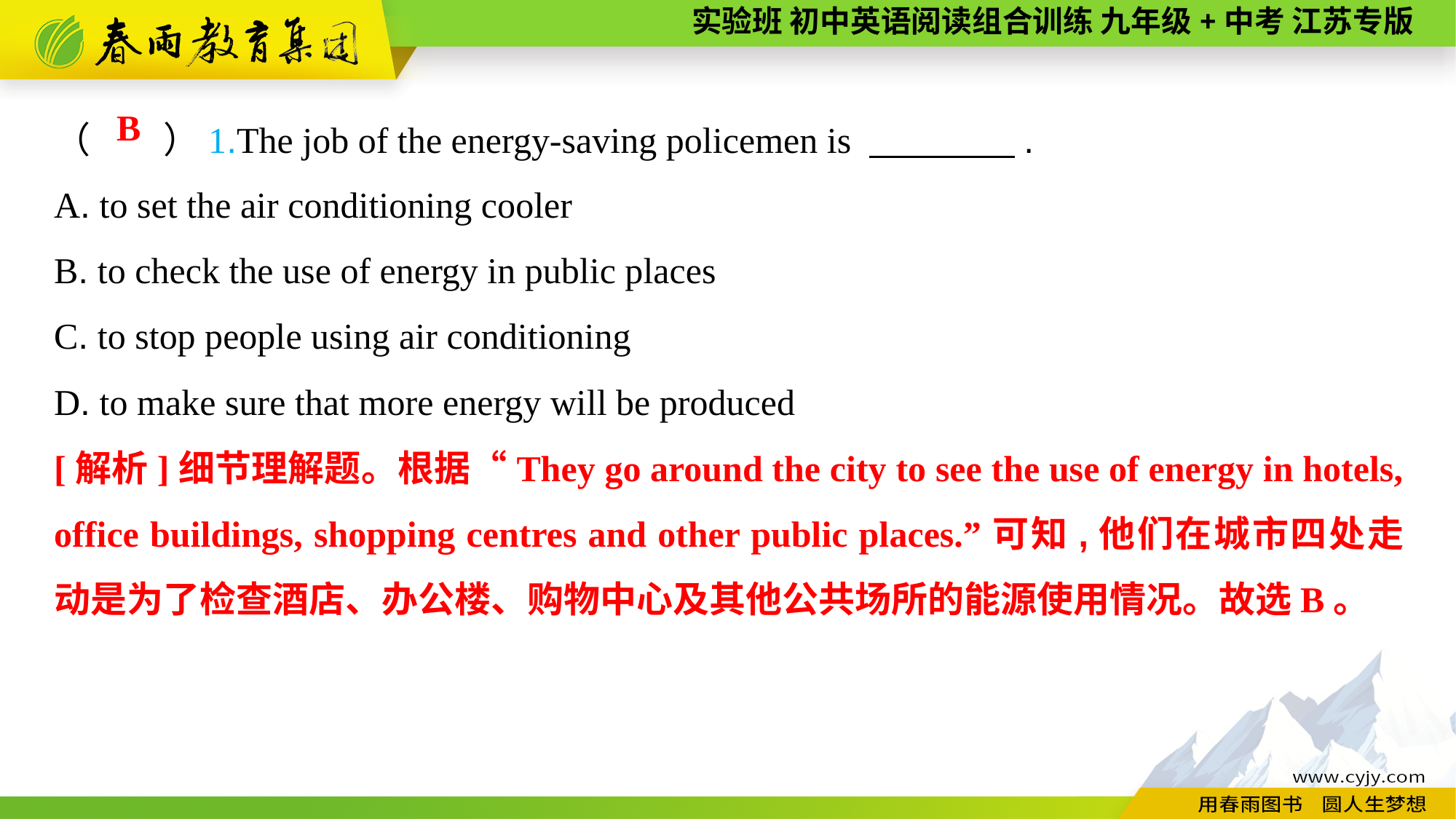

（　　）1.The job of the energy-saving policemen is 　　　　.
A. to set the air conditioning cooler
B. to check the use of energy in public places
C. to stop people using air conditioning
D. to make sure that more energy will be produced
B
[解析]细节理解题。根据“They go around the city to see the use of energy in hotels, office buildings, shopping centres and other public places.”可知,他们在城市四处走动是为了检查酒店、办公楼、购物中心及其他公共场所的能源使用情况。故选B。